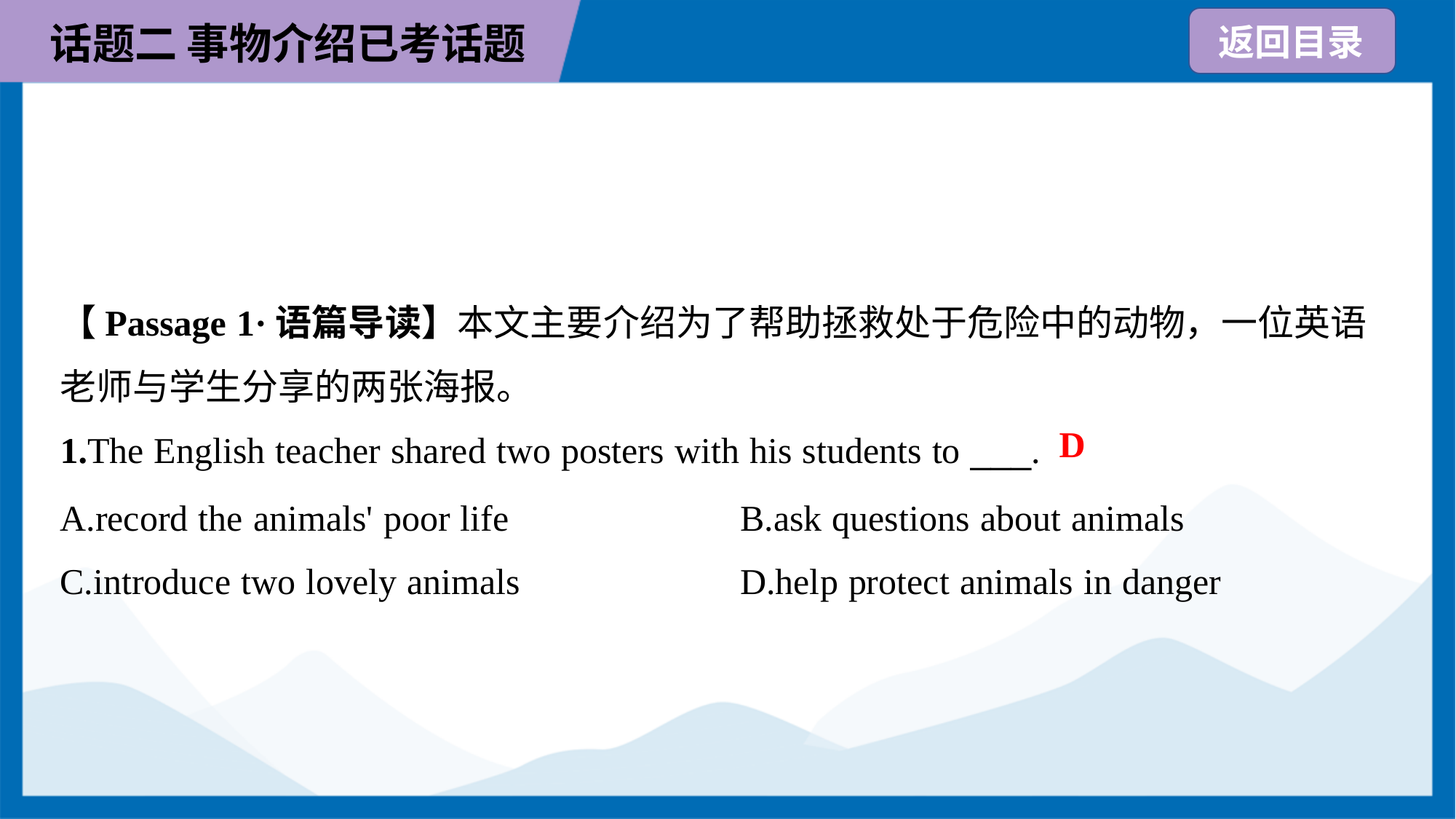

【Passage 1·语篇导读】本文主要介绍为了帮助拯救处于危险中的动物，一位英语
老师与学生分享的两张海报。
D
1.The English teacher shared two posters with his students to ___.
A.record the animals' poor life	B.ask questions about animals
C.introduce two lovely animals	D.help protect animals in danger